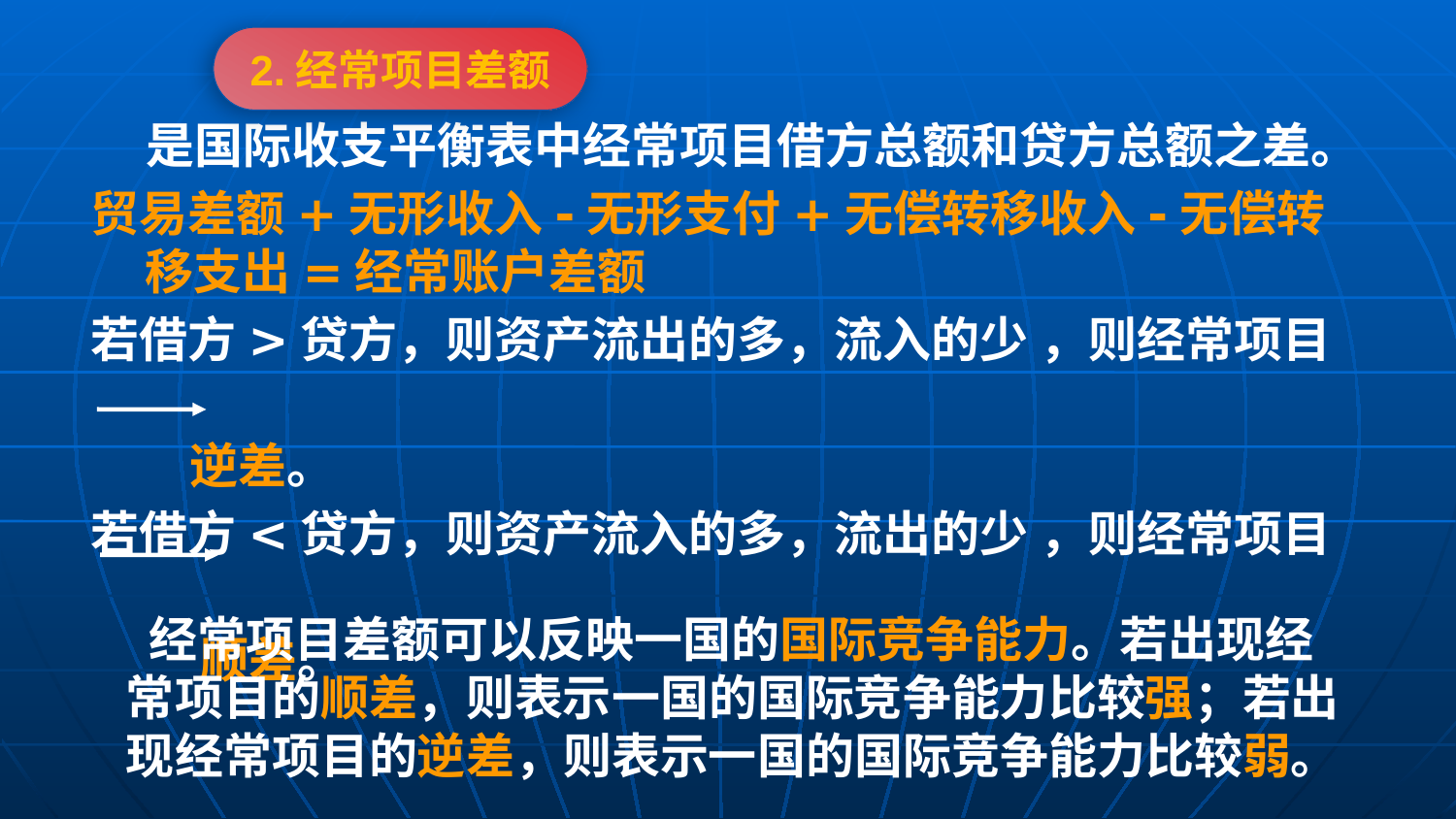

2.经常项目差额

    是国际收支平衡表中经常项目借方总额和贷方总额之差。
贸易差额+无形收入-无形支付+无偿转移收入-无偿转移支出=经常账户差额
若借方>贷方，则资产流出的多，流入的少 ，则经常项目
        逆差。
若借方<贷方，则资产流入的多，流出的少 ，则经常项目
         顺差。

      经常项目差额可以反映一国的国际竞争能力。若出现经常项目的顺差，则表示一国的国际竞争能力比较强；若出现经常项目的逆差，则表示一国的国际竞争能力比较弱。